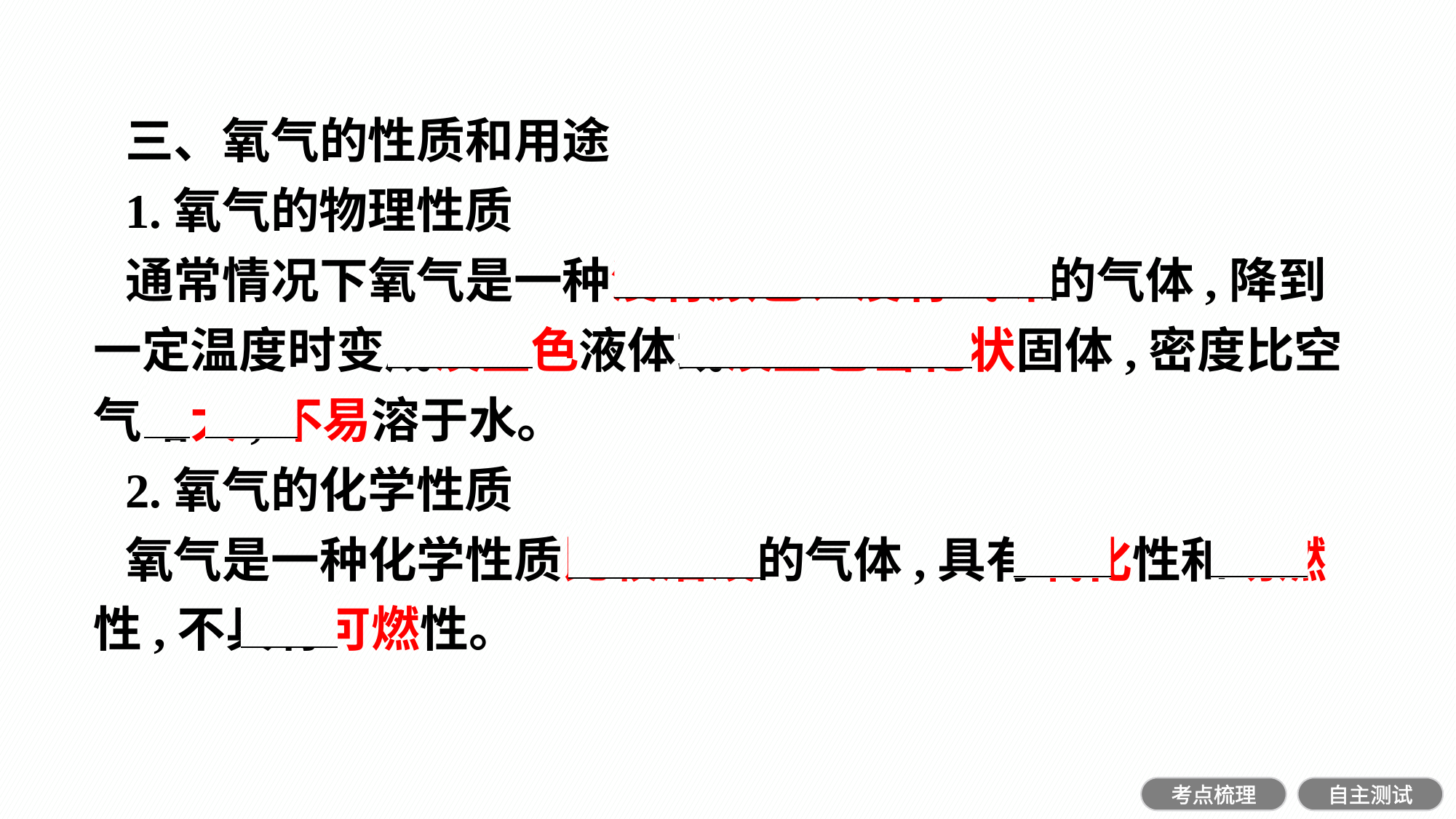

三、氧气的性质和用途
1.氧气的物理性质
通常情况下氧气是一种没有颜色、没有气味的气体,降到一定温度时变成淡蓝色液体或淡蓝色雪花状固体,密度比空气略大,不易溶于水。
2.氧气的化学性质
氧气是一种化学性质比较活泼的气体,具有氧化性和助燃性,不具有可燃性。